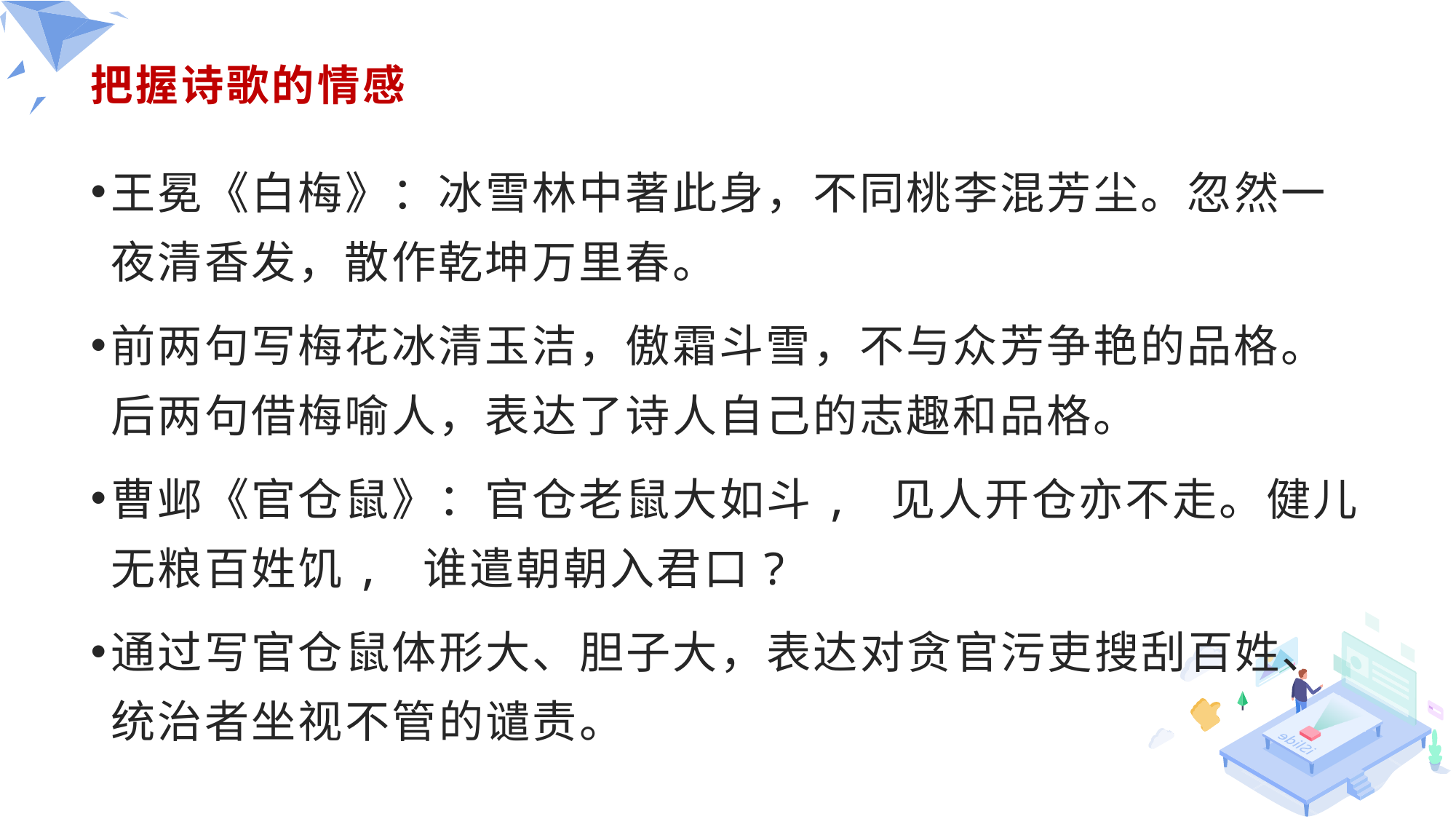

# 把握诗歌的情感
王冕《白梅》：冰雪林中著此身，不同桃李混芳尘。忽然一夜清香发，散作乾坤万里春。
前两句写梅花冰清玉洁，傲霜斗雪，不与众芳争艳的品格。后两句借梅喻人，表达了诗人自己的志趣和品格。
曹邺《官仓鼠》：官仓老鼠大如斗, 见人开仓亦不走。健儿无粮百姓饥, 谁遣朝朝入君口?
通过写官仓鼠体形大、胆子大，表达对贪官污吏搜刮百姓、统治者坐视不管的谴责。